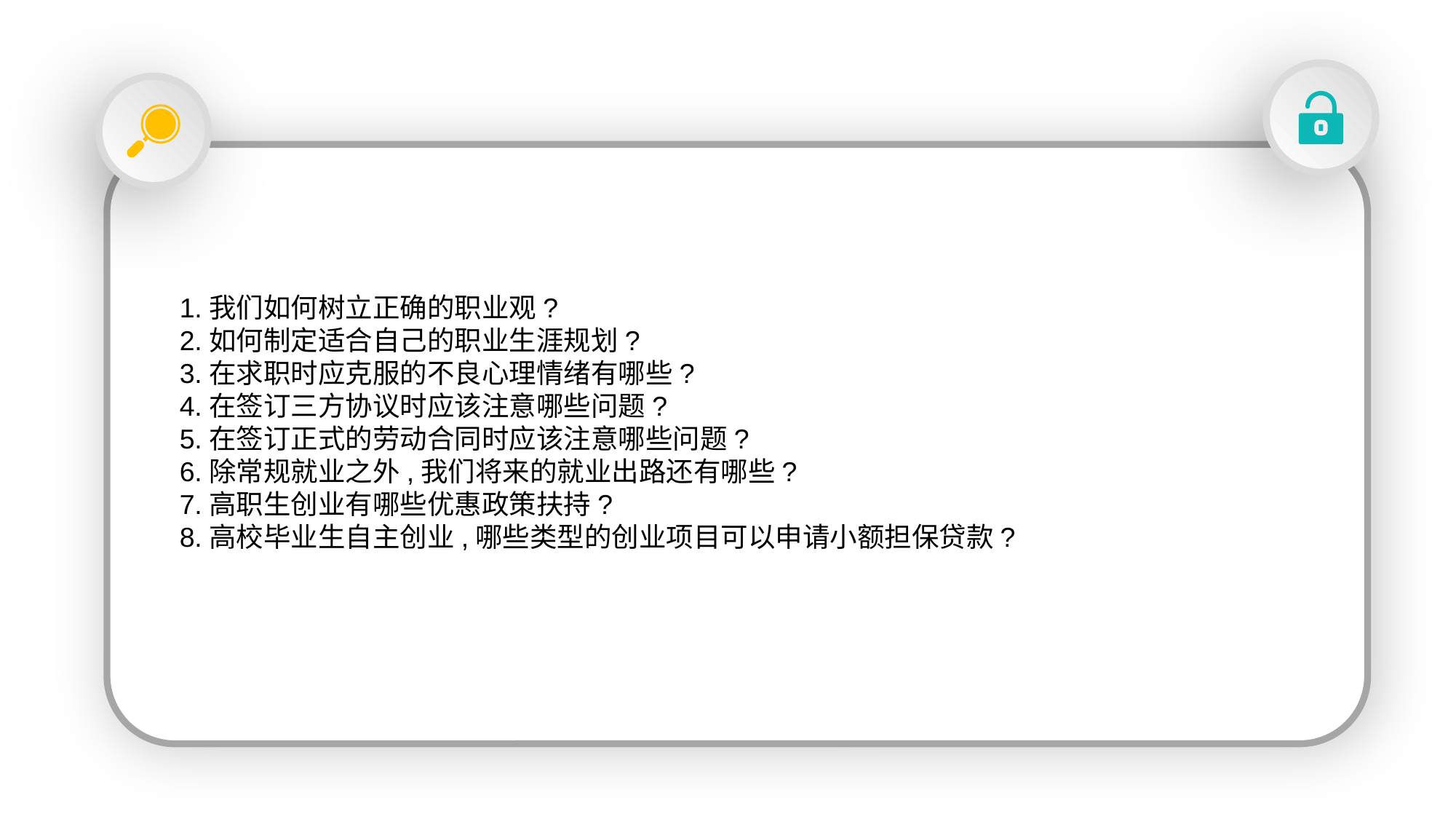

2.我们的专业设置、课程安排和普通本科生相比有什么特点?
1.我们如何树立正确的职业观?
2.如何制定适合自己的职业生涯规划?
3.在求职时应克服的不良心理情绪有哪些?
4.在签订三方协议时应该注意哪些问题?
5.在签订正式的劳动合同时应该注意哪些问题?
6.除常规就业之外,我们将来的就业出路还有哪些?
7.高职生创业有哪些优惠政策扶持?
8.高校毕业生自主创业,哪些类型的创业项目可以申请小额担保贷款?